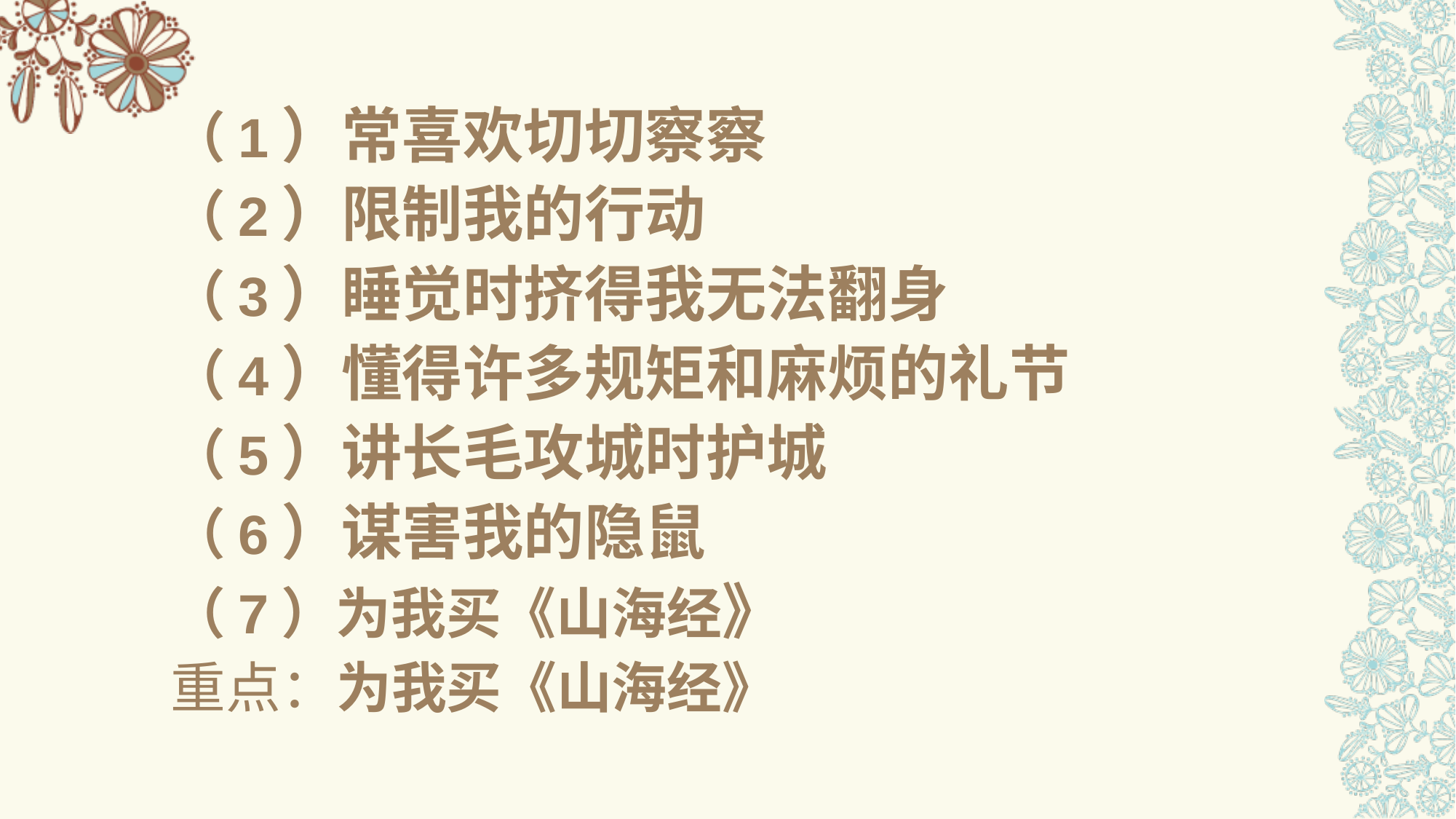

（1）常喜欢切切察察
（2）限制我的行动
（3）睡觉时挤得我无法翻身
（4）懂得许多规矩和麻烦的礼节
（5）讲长毛攻城时护城
（6）谋害我的隐鼠
（7）为我买《山海经》
重点：为我买《山海经》